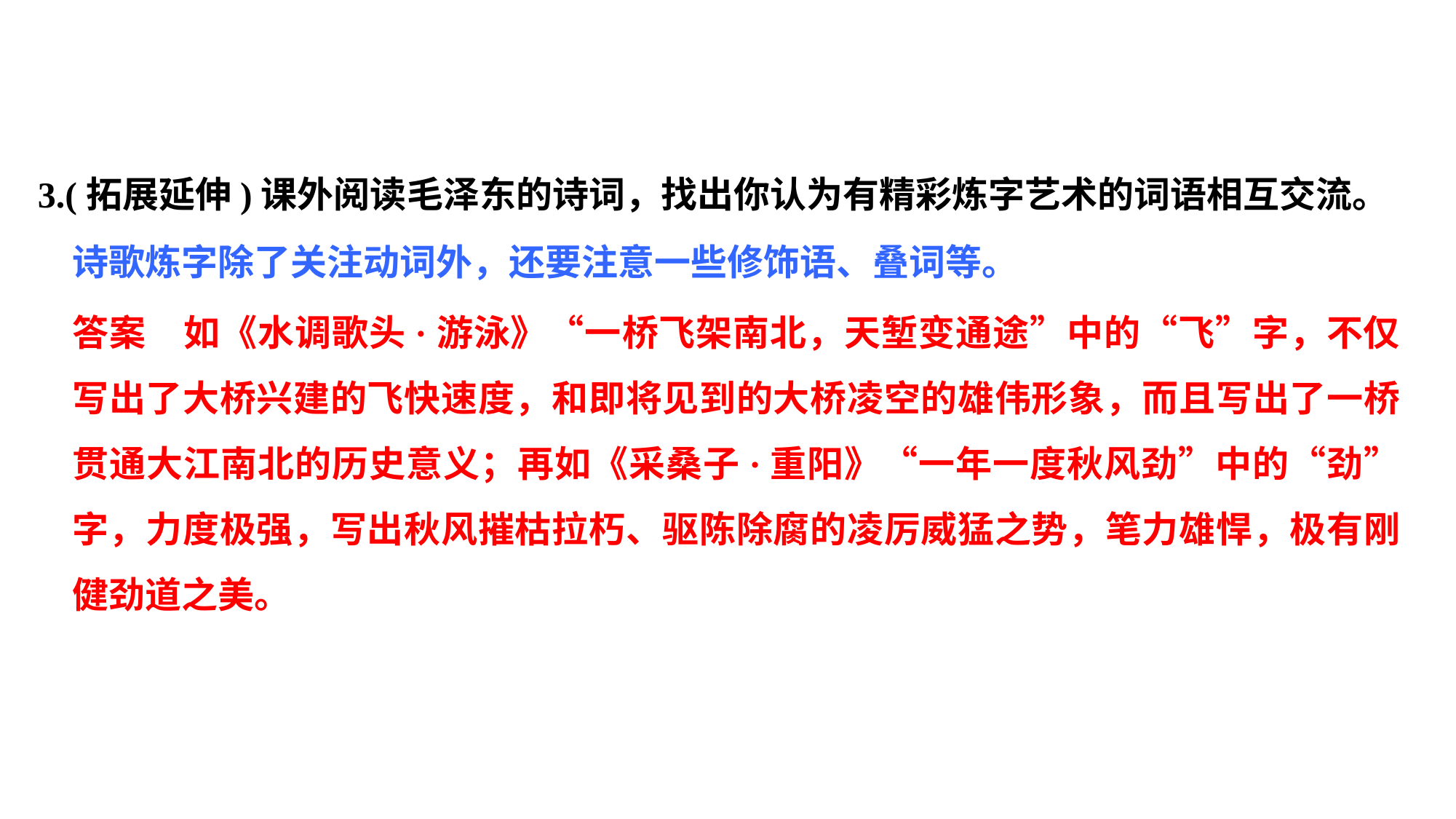

3.(拓展延伸)课外阅读毛泽东的诗词，找出你认为有精彩炼字艺术的词语相互交流。
诗歌炼字除了关注动词外，还要注意一些修饰语、叠词等。
答案　如《水调歌头·游泳》“一桥飞架南北，天堑变通途”中的“飞”字，不仅写出了大桥兴建的飞快速度，和即将见到的大桥凌空的雄伟形象，而且写出了一桥贯通大江南北的历史意义；再如《采桑子·重阳》“一年一度秋风劲”中的“劲”字，力度极强，写出秋风摧枯拉朽、驱陈除腐的凌厉威猛之势，笔力雄悍，极有刚健劲道之美。